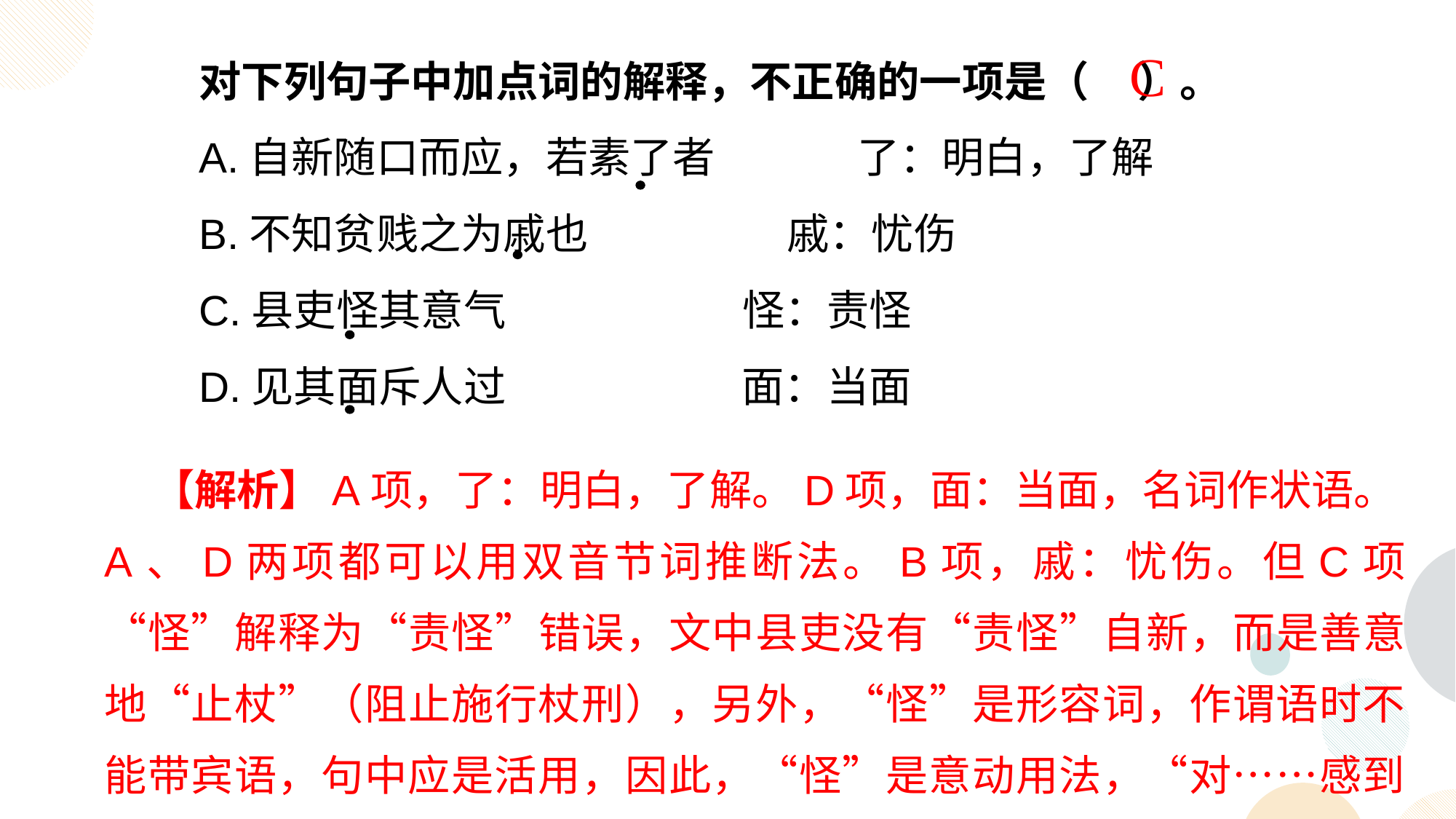

对下列句子中加点词的解释，不正确的一项是（     ）。
A.自新随口而应，若素了者               了：明白，了解
B.不知贫贱之为戚也                     戚：忧伤
C.县吏怪其意气                         怪：责怪
D.见其面斥人过                         面：当面
C

    【解析】A项，了：明白，了解。D项，面：当面，名词作状语。A、D两项都可以用双音节词推断法。B项，戚：忧伤。但C项“怪”解释为“责怪”错误，文中县吏没有“责怪”自新，而是善意地“止杖”（阻止施行杖刑），另外，“怪”是形容词，作谓语时不能带宾语，句中应是活用，因此，“怪”是意动用法，“对……感到奇怪”。